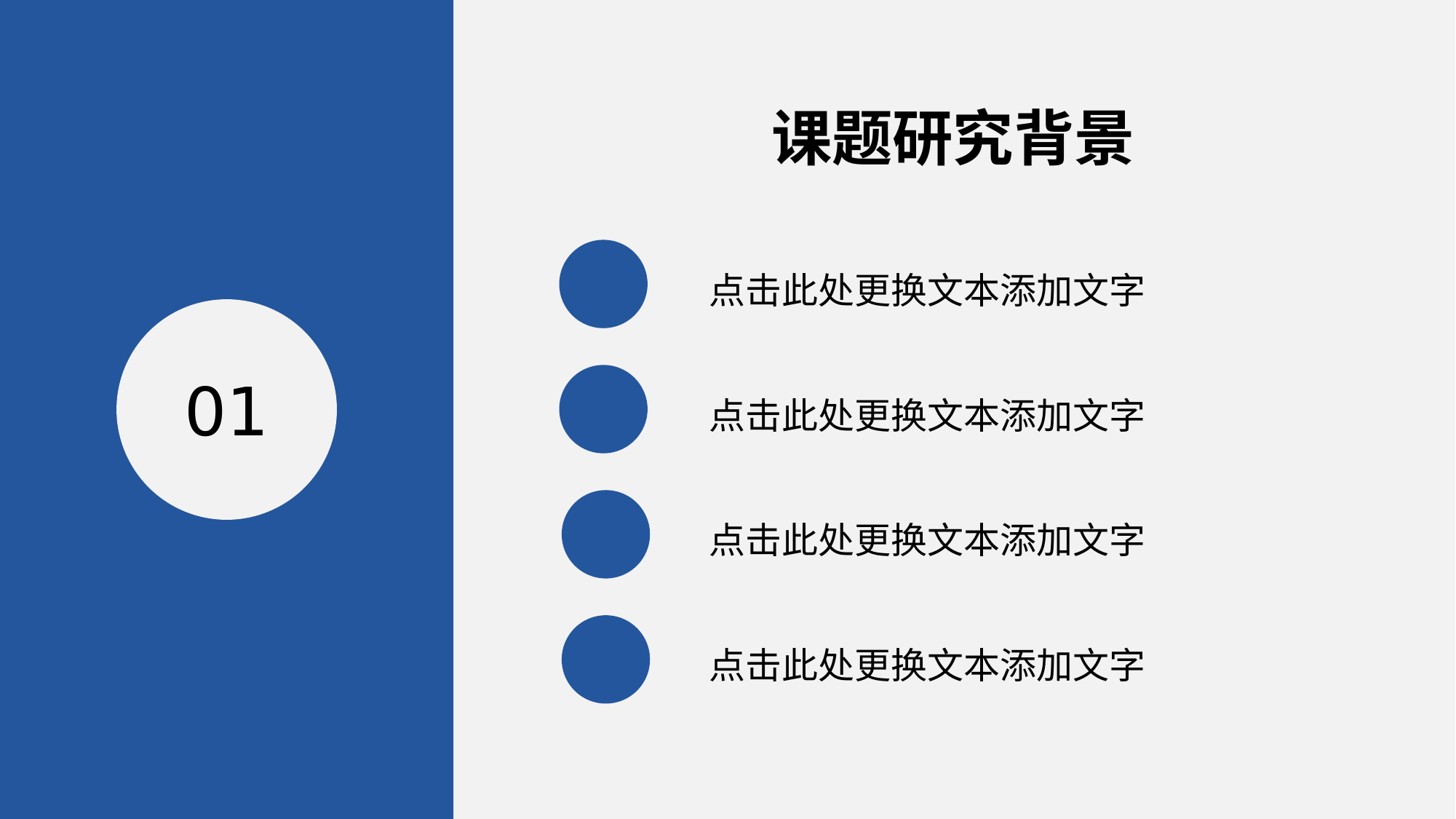

课题研究背景

点击此处更换文本添加文字

01

点击此处更换文本添加文字

点击此处更换文本添加文字

点击此处更换文本添加文字